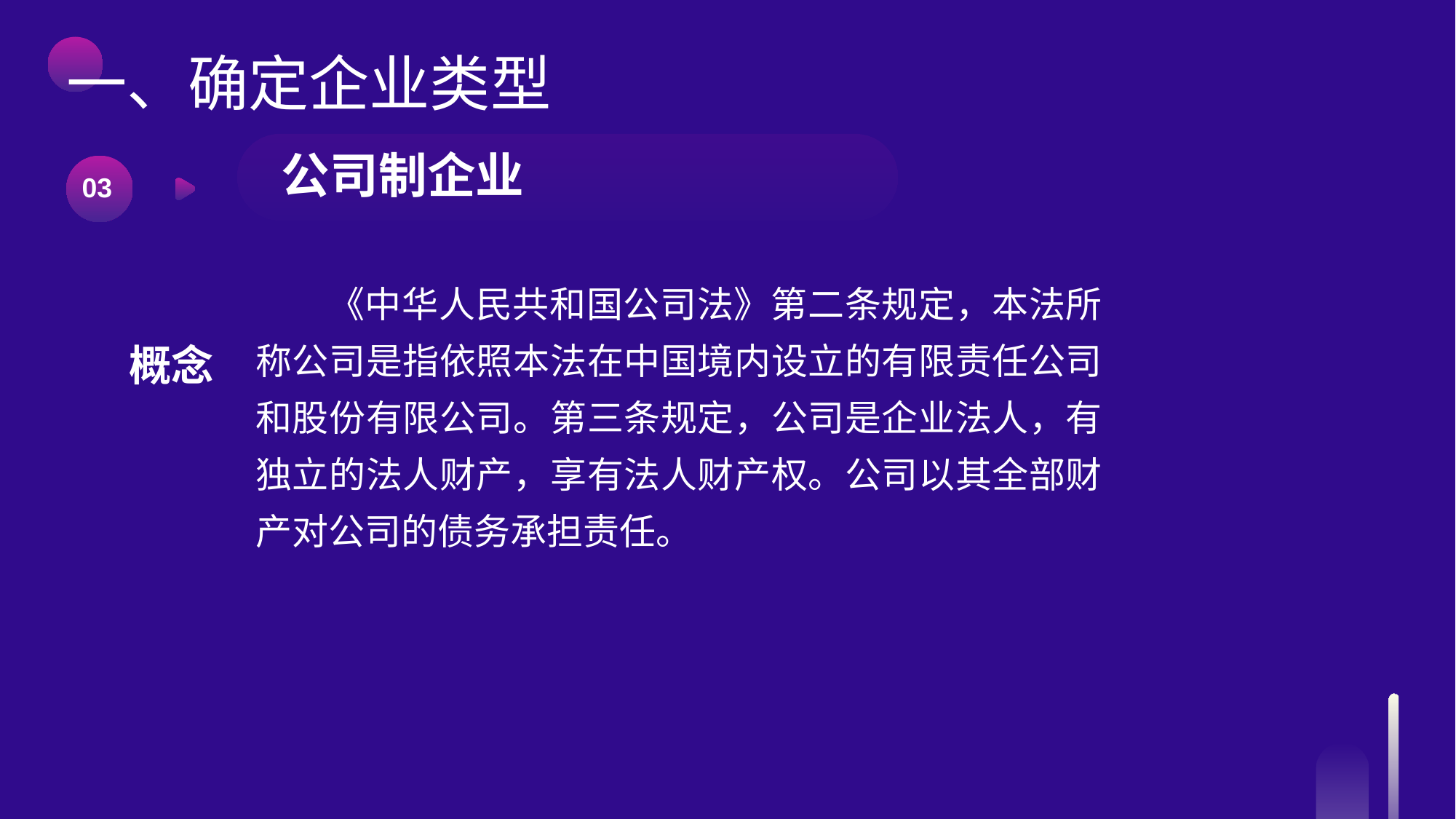

一、确定企业类型

公司制企业

03

《中华人民共和国公司法》第二条规定，本法所称公司是指依照本法在中国境内设立的有限责任公司和股份有限公司。第三条规定，公司是企业法人，有独立的法人财产，享有法人财产权。公司以其全部财产对公司的债务承担责任。
概念